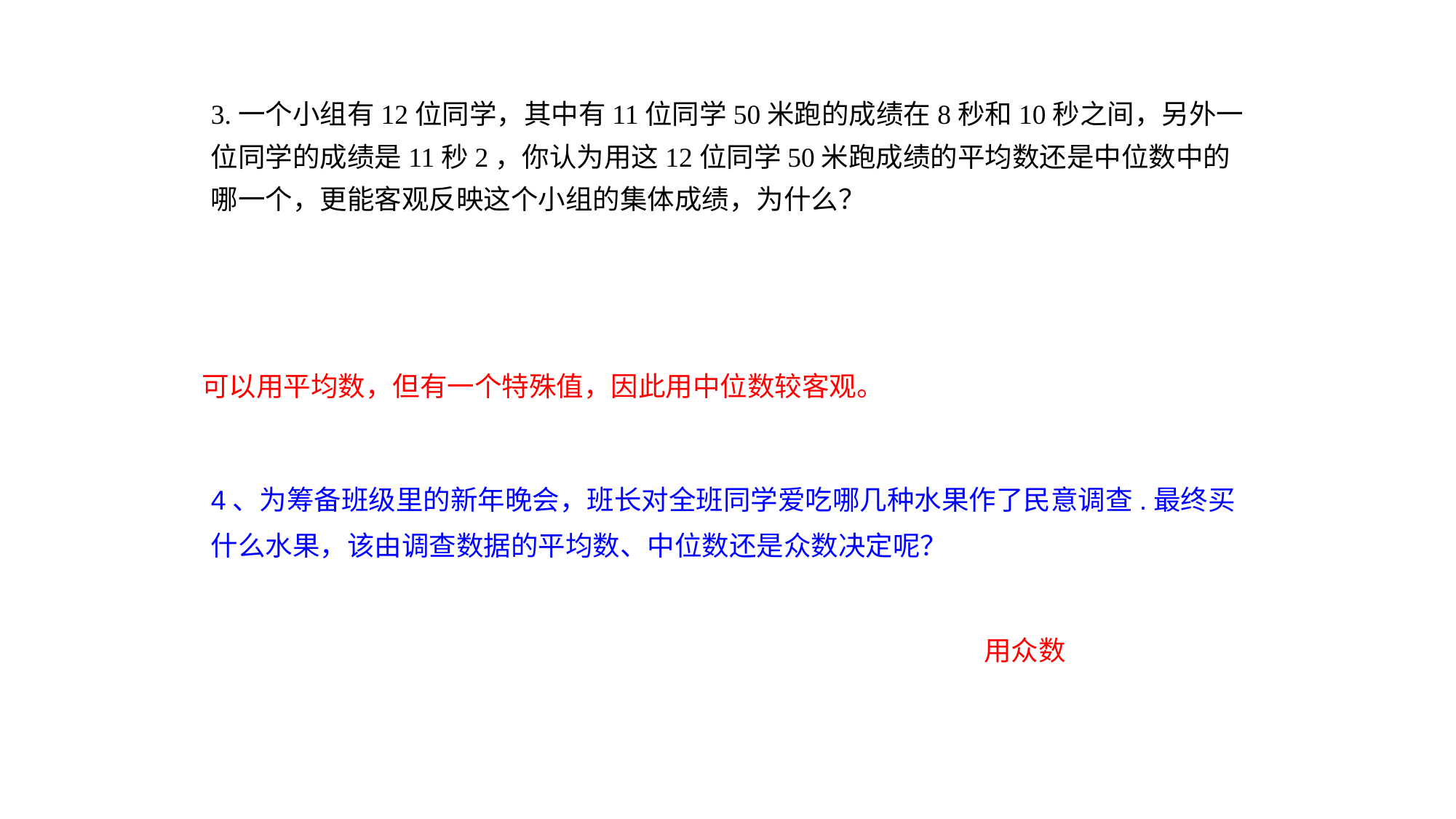

3.一个小组有12位同学，其中有11位同学50米跑的成绩在8秒和10秒之间，另外一位同学的成绩是11秒2，你认为用这12位同学50米跑成绩的平均数还是中位数中的哪一个，更能客观反映这个小组的集体成绩，为什么？
可以用平均数，但有一个特殊值，因此用中位数较客观。
4、为筹备班级里的新年晚会，班长对全班同学爱吃哪几种水果作了民意调查.最终买什么水果，该由调查数据的平均数、中位数还是众数决定呢？
用众数